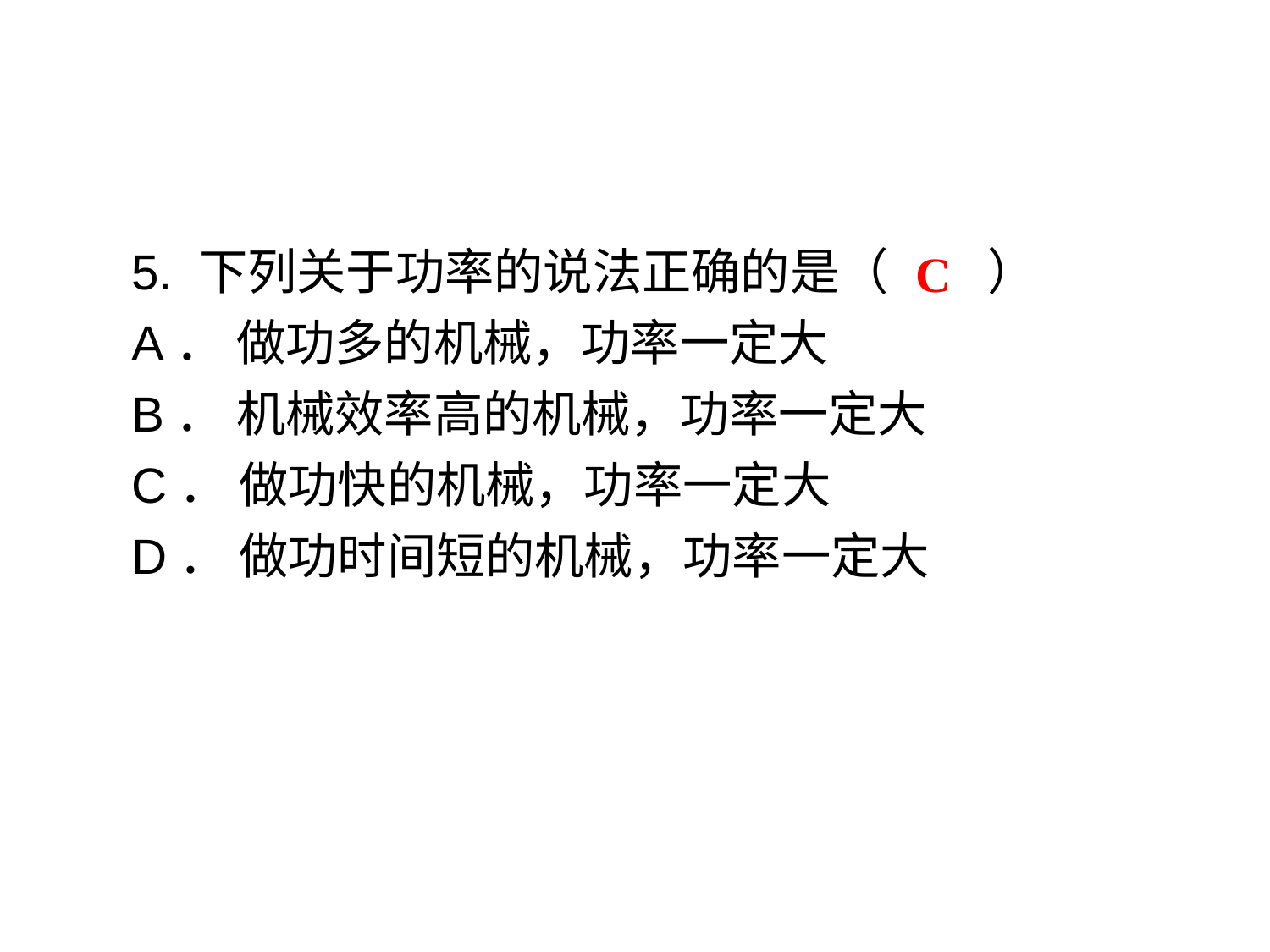

5. 下列关于功率的说法正确的是（　　）
A． 做功多的机械，功率一定大
B． 机械效率高的机械，功率一定大
C． 做功快的机械，功率一定大
D． 做功时间短的机械，功率一定大
C